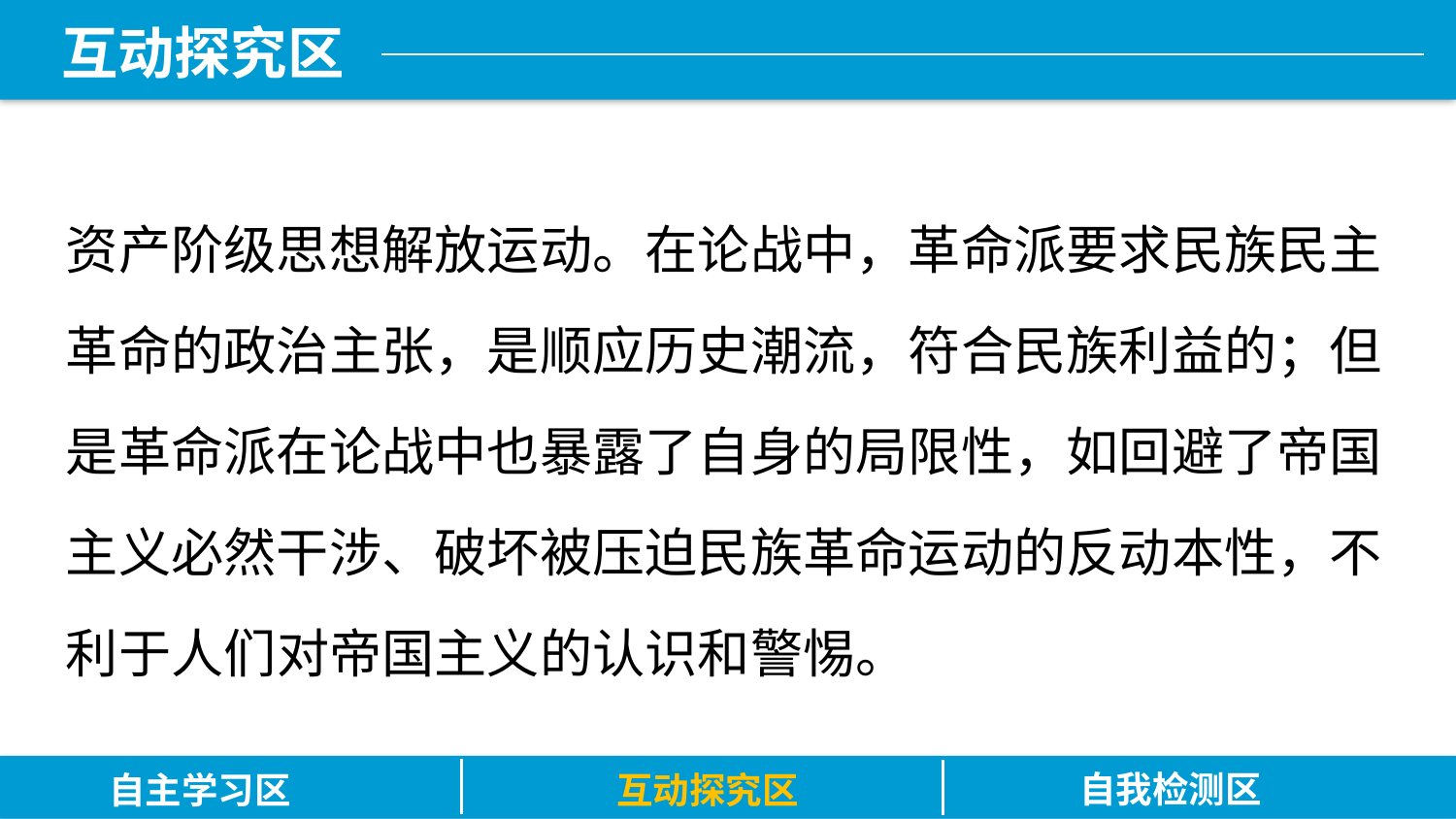

资产阶级思想解放运动。在论战中，革命派要求民族民主革命的政治主张，是顺应历史潮流，符合民族利益的；但是革命派在论战中也暴露了自身的局限性，如回避了帝国主义必然干涉、破坏被压迫民族革命运动的反动本性，不利于人们对帝国主义的认识和警惕。
自我检测区
自主学习区
互动探究区